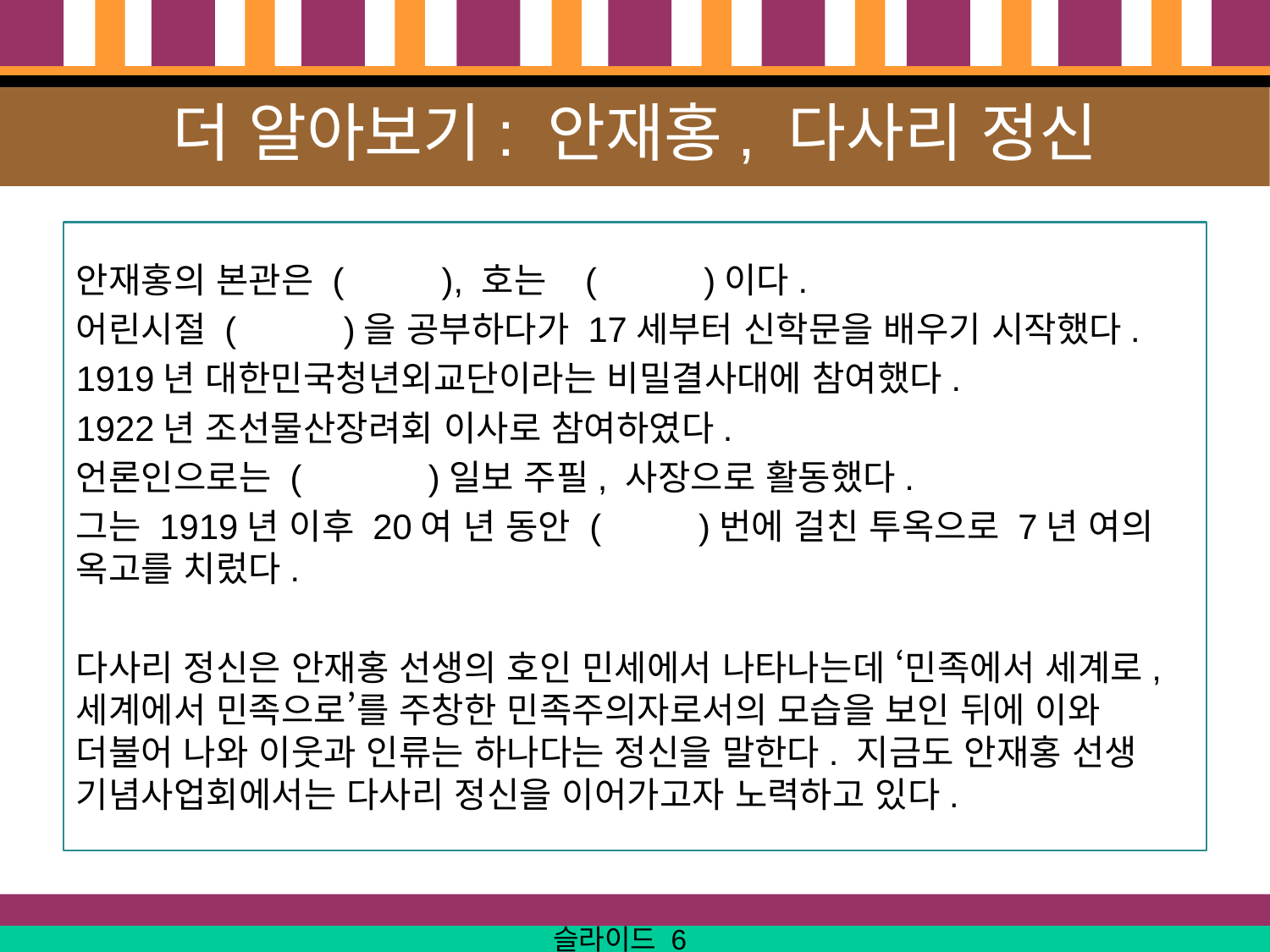

# 더 알아보기: 안재홍, 다사리 정신
안재홍의 본관은 (          ), 호는   (           )이다.
어린시절 (           )을 공부하다가 17세부터 신학문을 배우기 시작했다.
1919년 대한민국청년외교단이라는 비밀결사대에 참여했다.
1922년 조선물산장려회 이사로 참여하였다.
언론인으로는 (             )일보 주필, 사장으로 활동했다.
그는 1919년 이후 20여 년 동안 (          )번에 걸친 투옥으로 7년 여의 옥고를 치렀다.

다사리 정신은 안재홍 선생의 호인 민세에서 나타나는데 ‘민족에서 세계로, 세계에서 민족으로’를 주창한 민족주의자로서의 모습을 보인 뒤에 이와 더불어 나와 이웃과 인류는 하나다는 정신을 말한다. 지금도 안재홍 선생 기념사업회에서는 다사리 정신을 이어가고자 노력하고 있다.
슬라이드 6